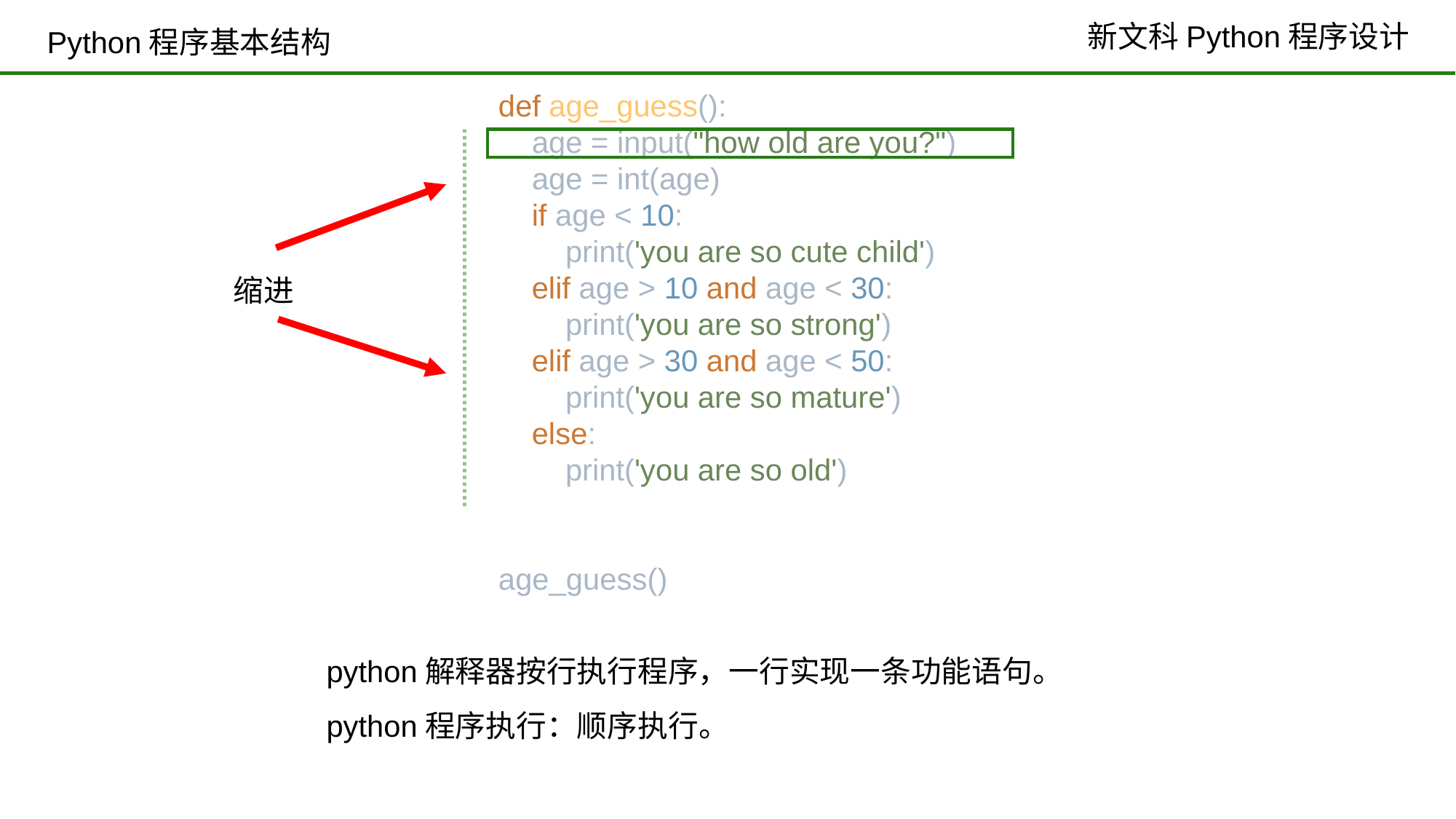

Python程序基本结构
def age_guess():
    age = input("how old are you?")
    age = int(age)
    if age < 10:
        print('you are so cute child')
    elif age > 10 and age < 30:
        print('you are so strong')
    elif age > 30 and age < 50:
        print('you are so mature')
    else:
        print('you are so old')
age_guess()

缩进
python解释器按行执行程序，一行实现一条功能语句。
python程序执行：顺序执行。